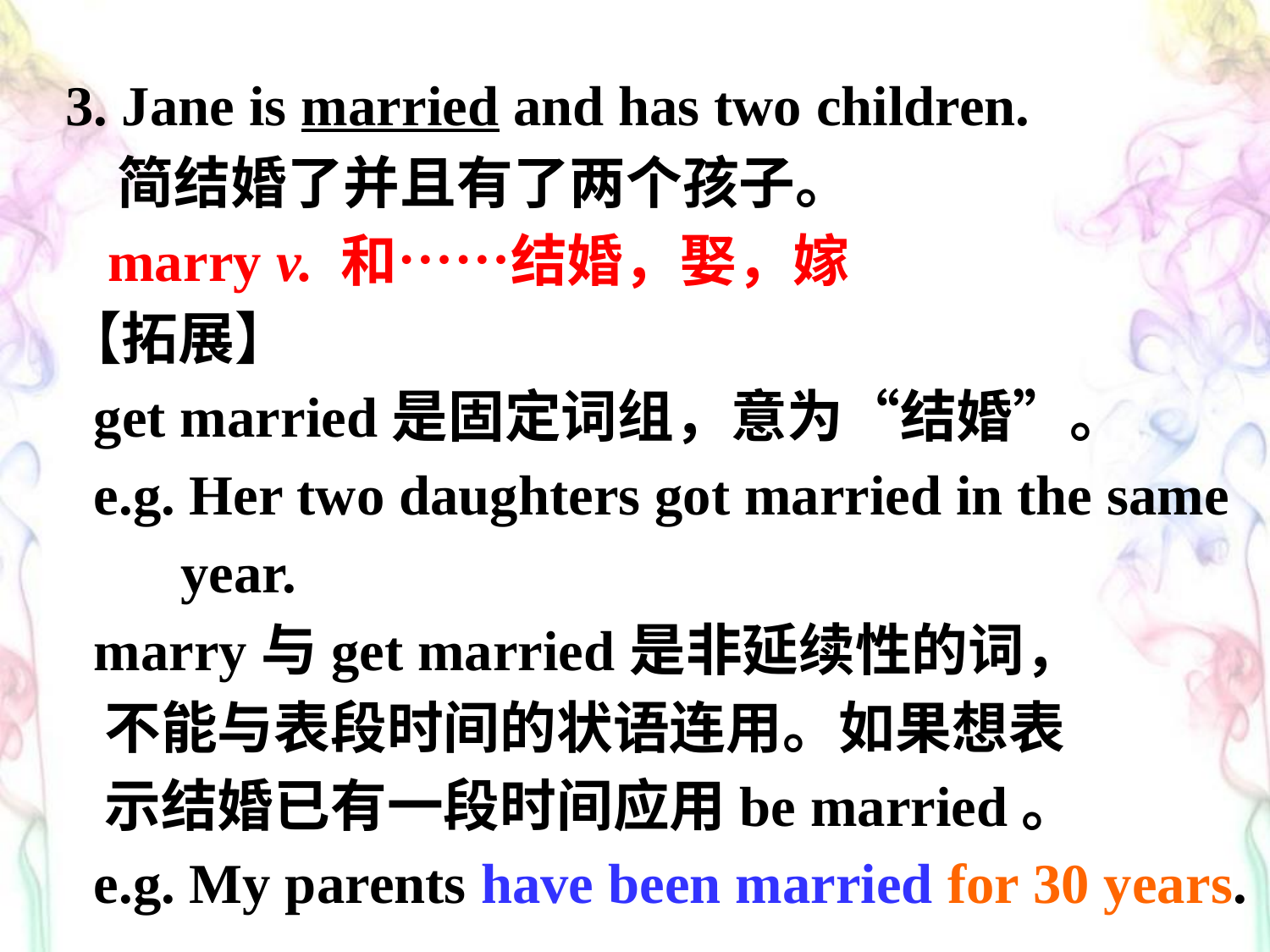

3. Jane is married and has two children.
   简结婚了并且有了两个孩子。
   marry v. 和……结婚，娶，嫁
【拓展】
  get married是固定词组，意为“结婚”。
  e.g. Her two daughters got married in the same year.
  marry与get married是非延续性的词，
  不能与表段时间的状语连用。如果想表
  示结婚已有一段时间应用be married。
  e.g. My parents have been married for 30 years.